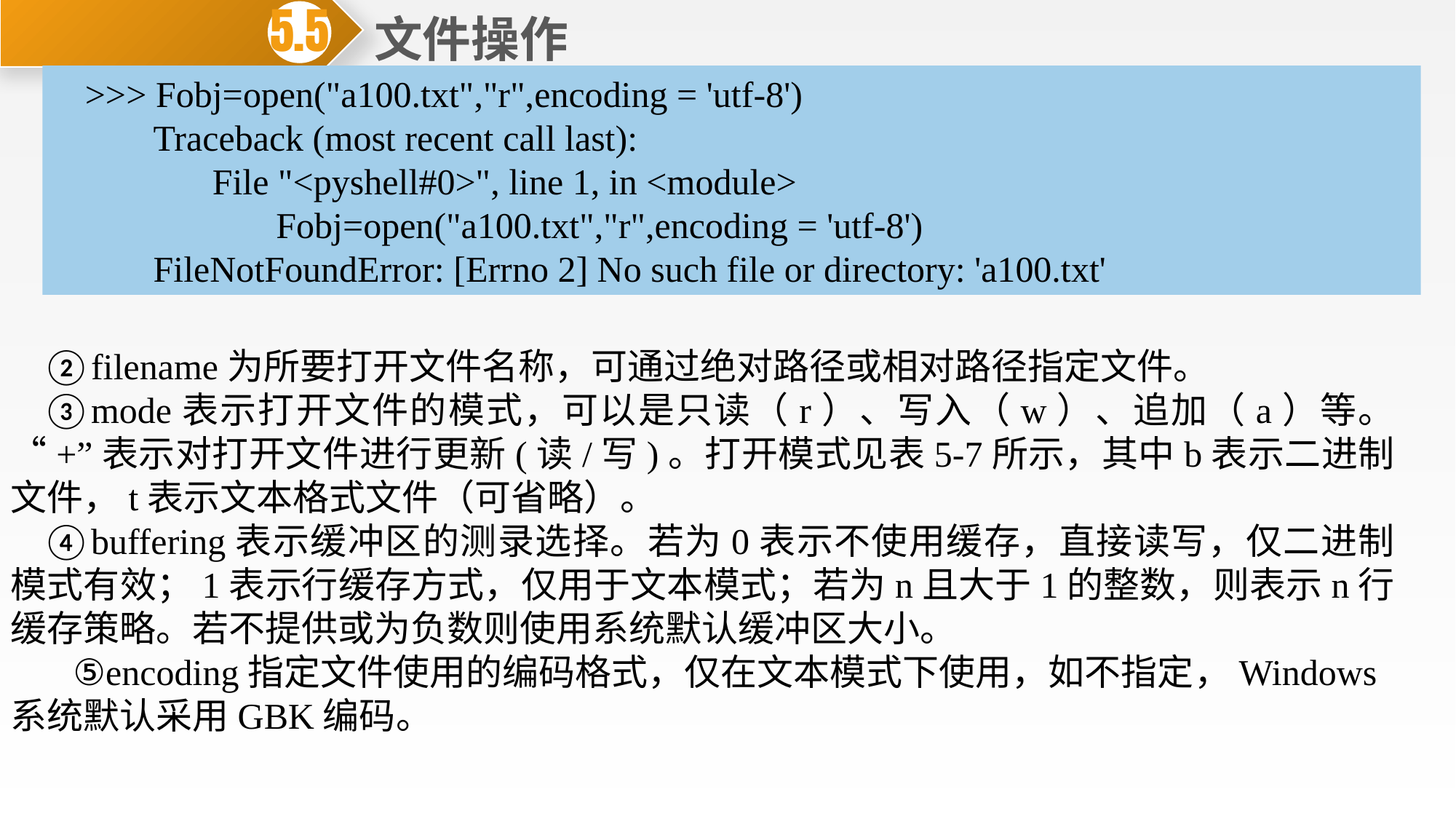

文件操作

5.5

>>> Fobj=open("a100.txt","r",encoding = 'utf-8')
    Traceback (most recent call last):
              File "<pyshell#0>", line 1, in <module>
                     Fobj=open("a100.txt","r",encoding = 'utf-8')
    FileNotFoundError: [Errno 2] No such file or directory: 'a100.txt'

②filename为所要打开文件名称，可通过绝对路径或相对路径指定文件。
③mode表示打开文件的模式，可以是只读（r）、写入（w）、追加（a）等。“+”表示对打开文件进行更新(读/写)。打开模式见表5-7所示，其中b表示二进制文件，t表示文本格式文件（可省略）。
④buffering表示缓冲区的测录选择。若为0表示不使用缓存，直接读写，仅二进制模式有效；1表示行缓存方式，仅用于文本模式；若为n且大于1的整数，则表示n行缓存策略。若不提供或为负数则使用系统默认缓冲区大小。
   ⑤encoding指定文件使用的编码格式，仅在文本模式下使用，如不指定，Windows系统默认采用GBK编码。